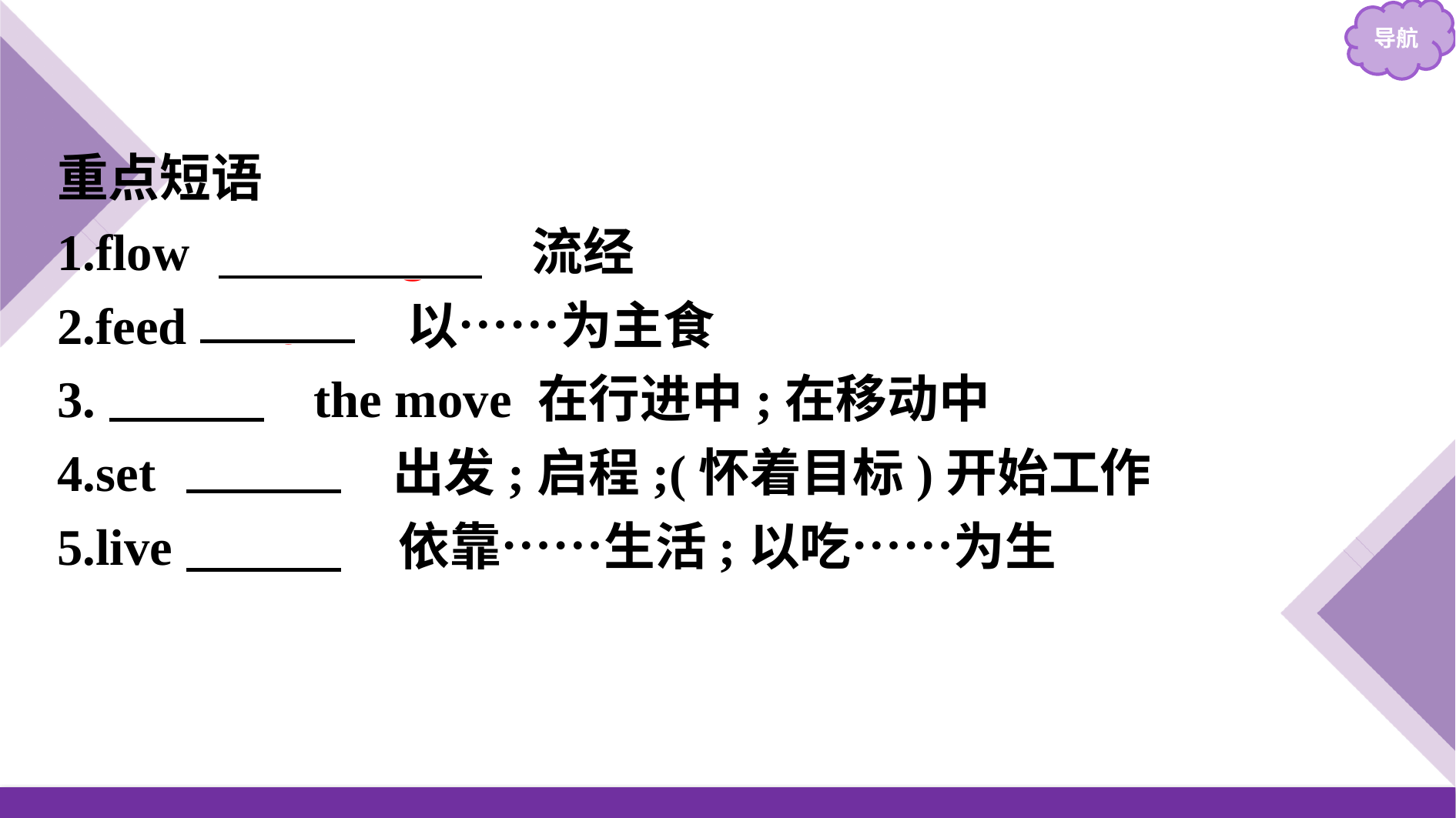

重点短语
1.flow 　through　 流经
2.feed 　on　 以……为主食
3.　on　 the move 在行进中;在移动中
4.set 　out　 出发;启程;(怀着目标)开始工作
5.live 　off　 依靠……生活;以吃……为生